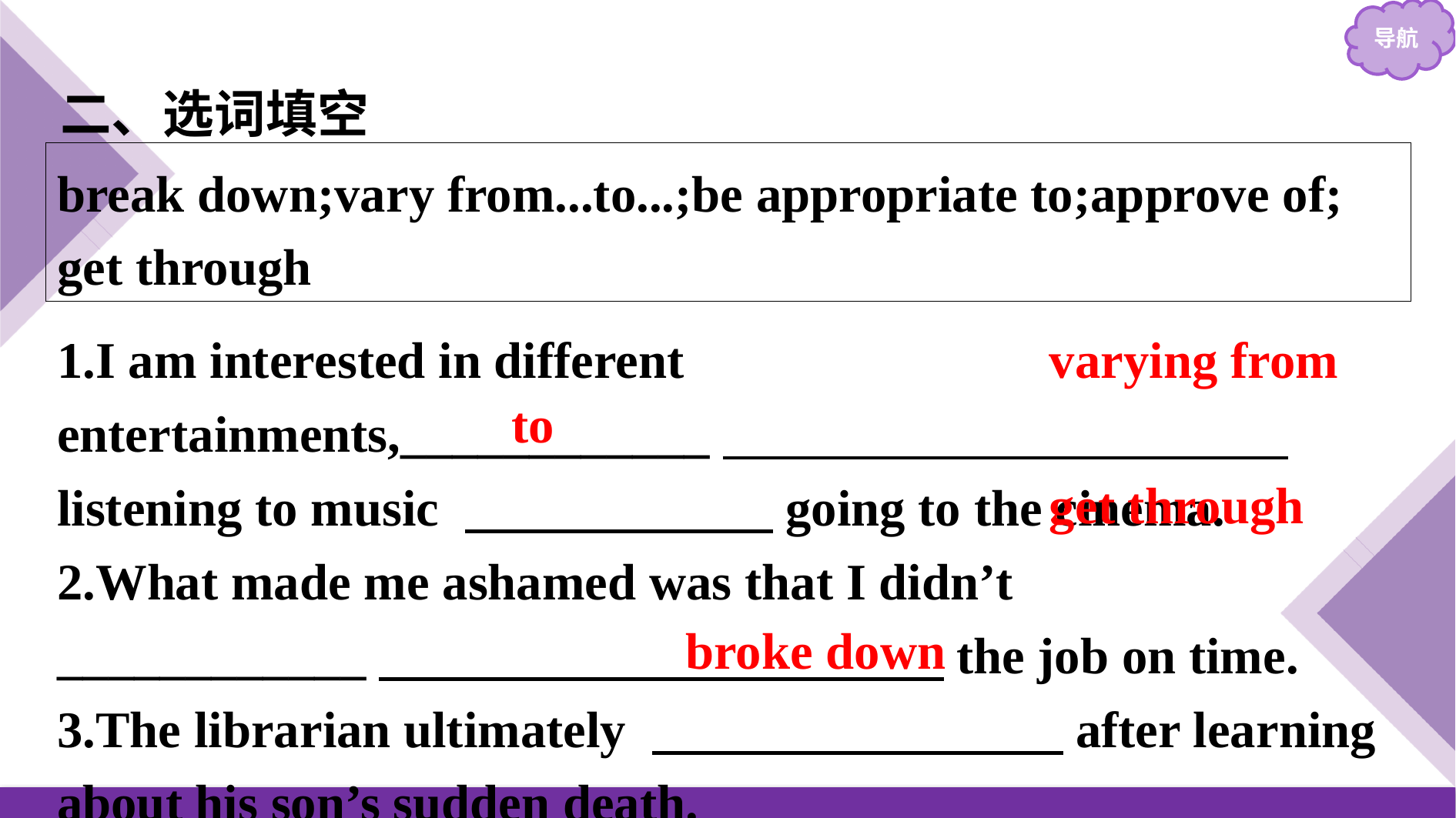

二、选词填空
break down;vary from...to...;be appropriate to;approve of; get through
1.I am interested in different entertainments,____________　　　　　　　　　　　 listening to music 　　　　　　going to the cinema.
2.What made me ashamed was that I didn’t ____________　　　　　　　　　　　the job on time.
3.The librarian ultimately 　　　　　　　　after learning about his son’s sudden death.
varying from
to
get through
broke down